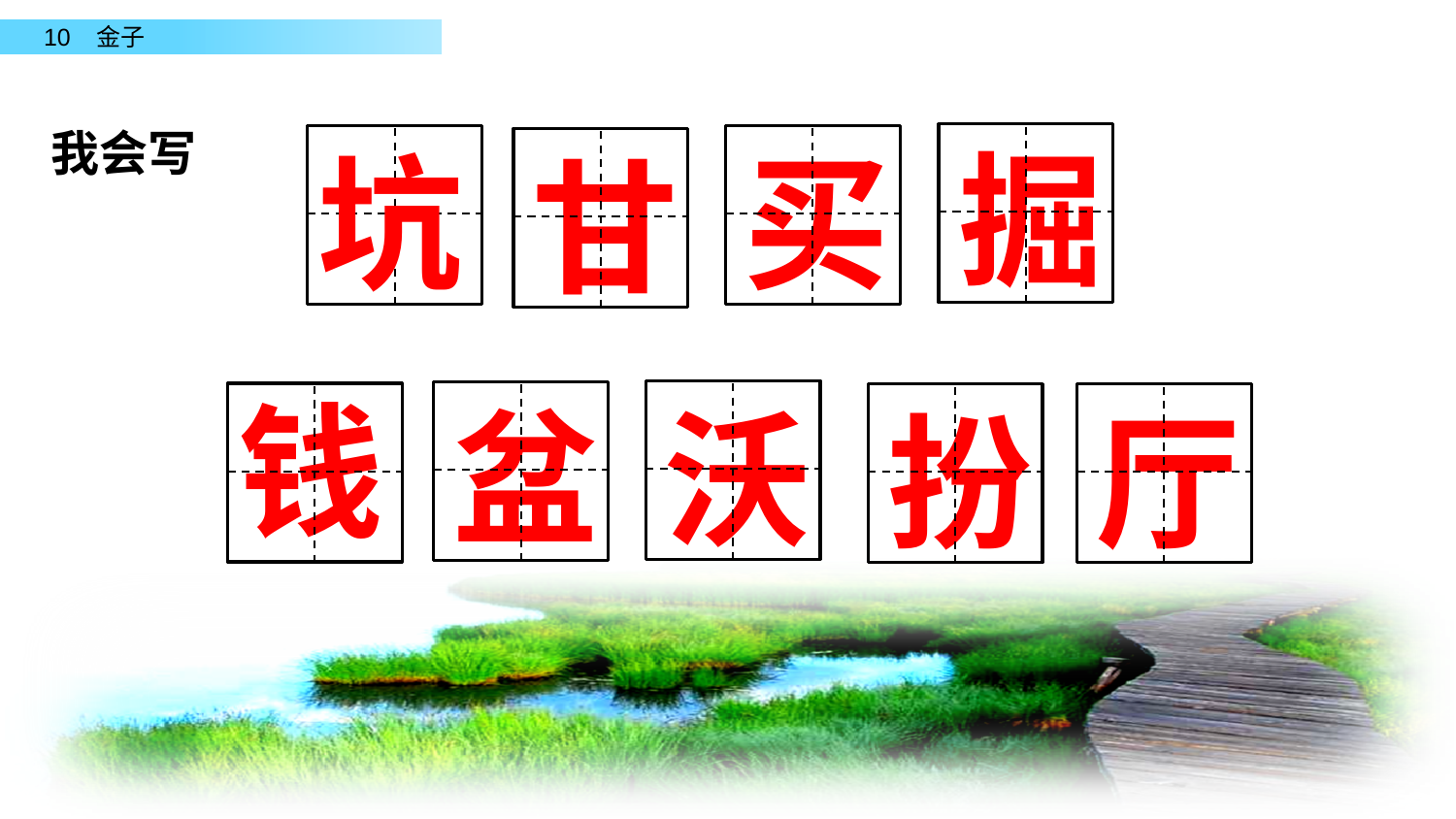

我会写

掘

坑
买

甘
钱

盆

沃

扮
厅